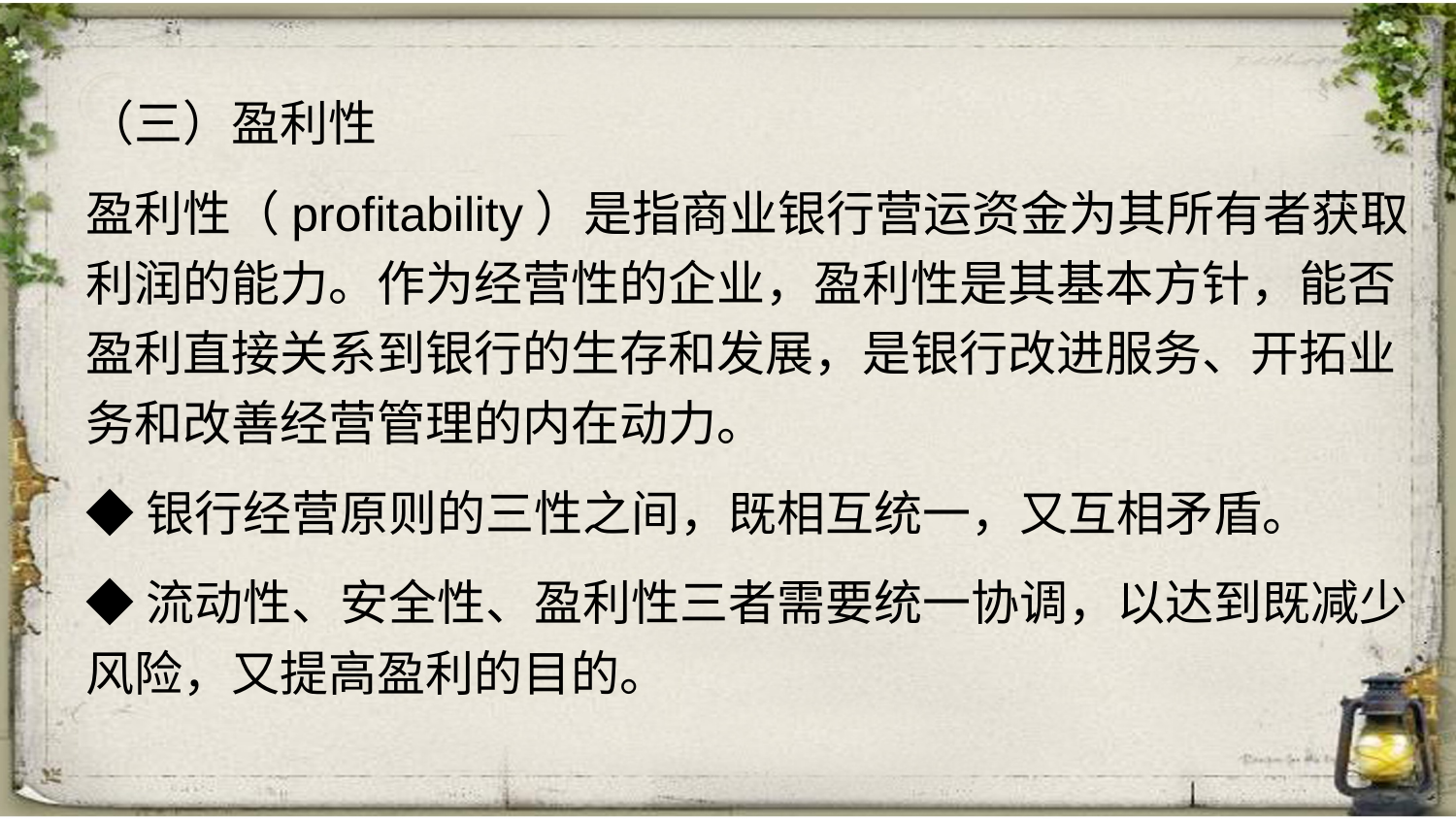

（三）盈利性
盈利性（profitability）是指商业银行营运资金为其所有者获取利润的能力。作为经营性的企业，盈利性是其基本方针，能否盈利直接关系到银行的生存和发展，是银行改进服务、开拓业务和改善经营管理的内在动力。
◆银行经营原则的三性之间，既相互统一，又互相矛盾。
◆流动性、安全性、盈利性三者需要统一协调，以达到既减少风险，又提高盈利的目的。